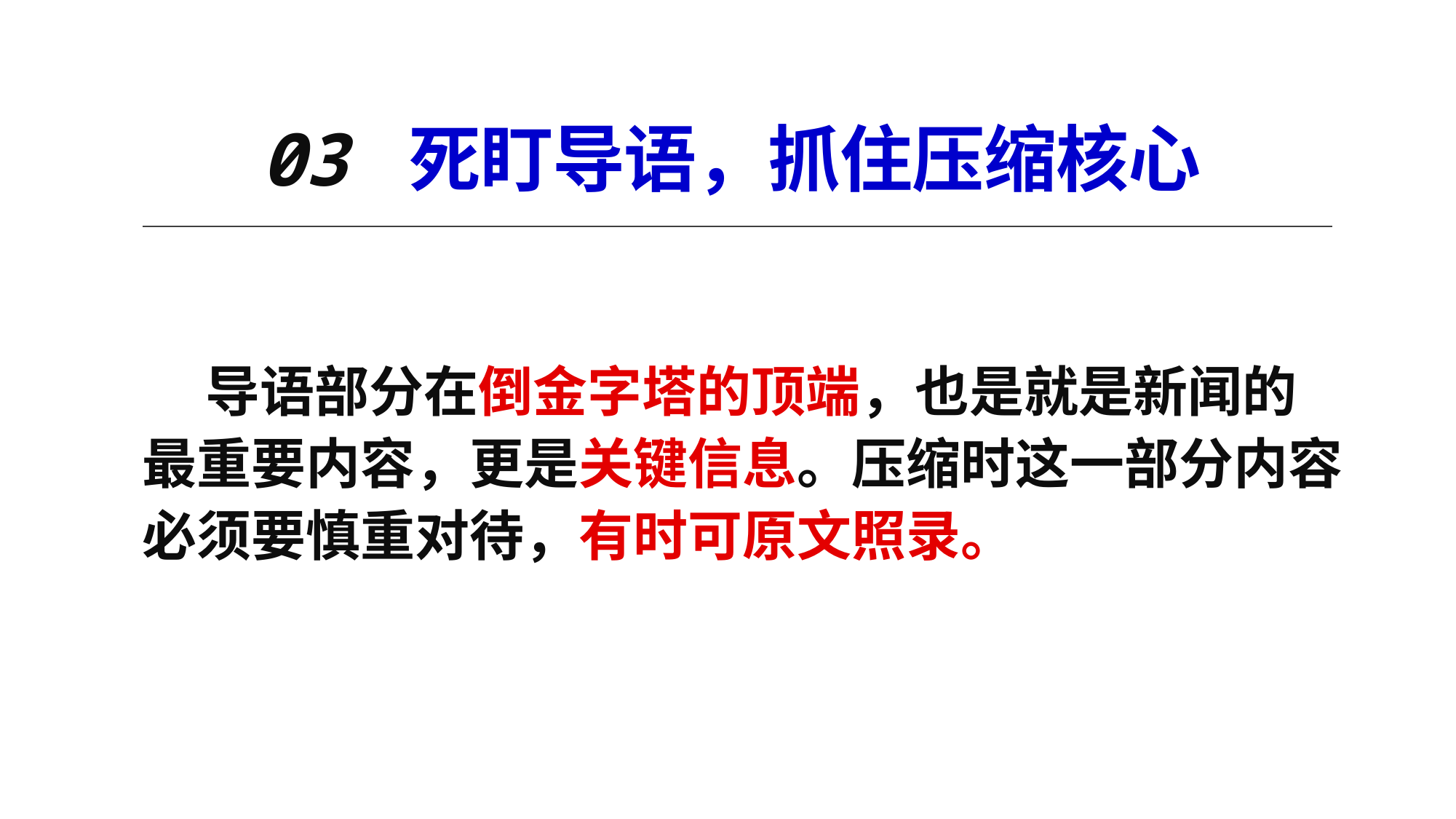

# 03 死盯导语，抓住压缩核心

    导语部分在倒金字塔的顶端，也是就是新闻的最重要内容，更是关键信息。压缩时这一部分内容必须要慎重对待，有时可原文照录。